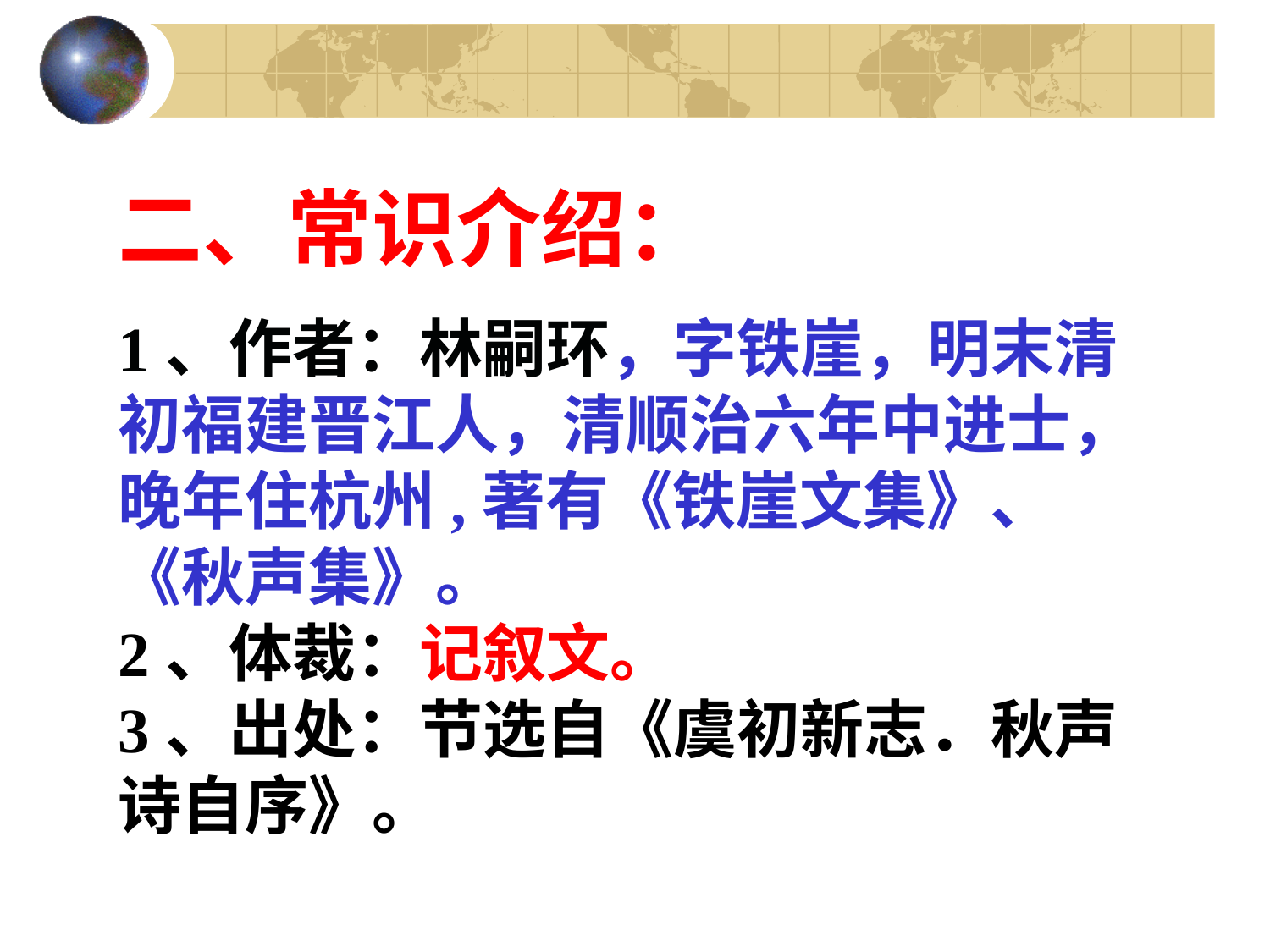

二、常识介绍：
1、作者：林嗣环，字铁崖，明末清初福建晋江人，清顺治六年中进士，晚年住杭州,著有《铁崖文集》、《秋声集》。
2、体裁：记叙文。
3、出处：节选自《虞初新志．秋声诗自序》。